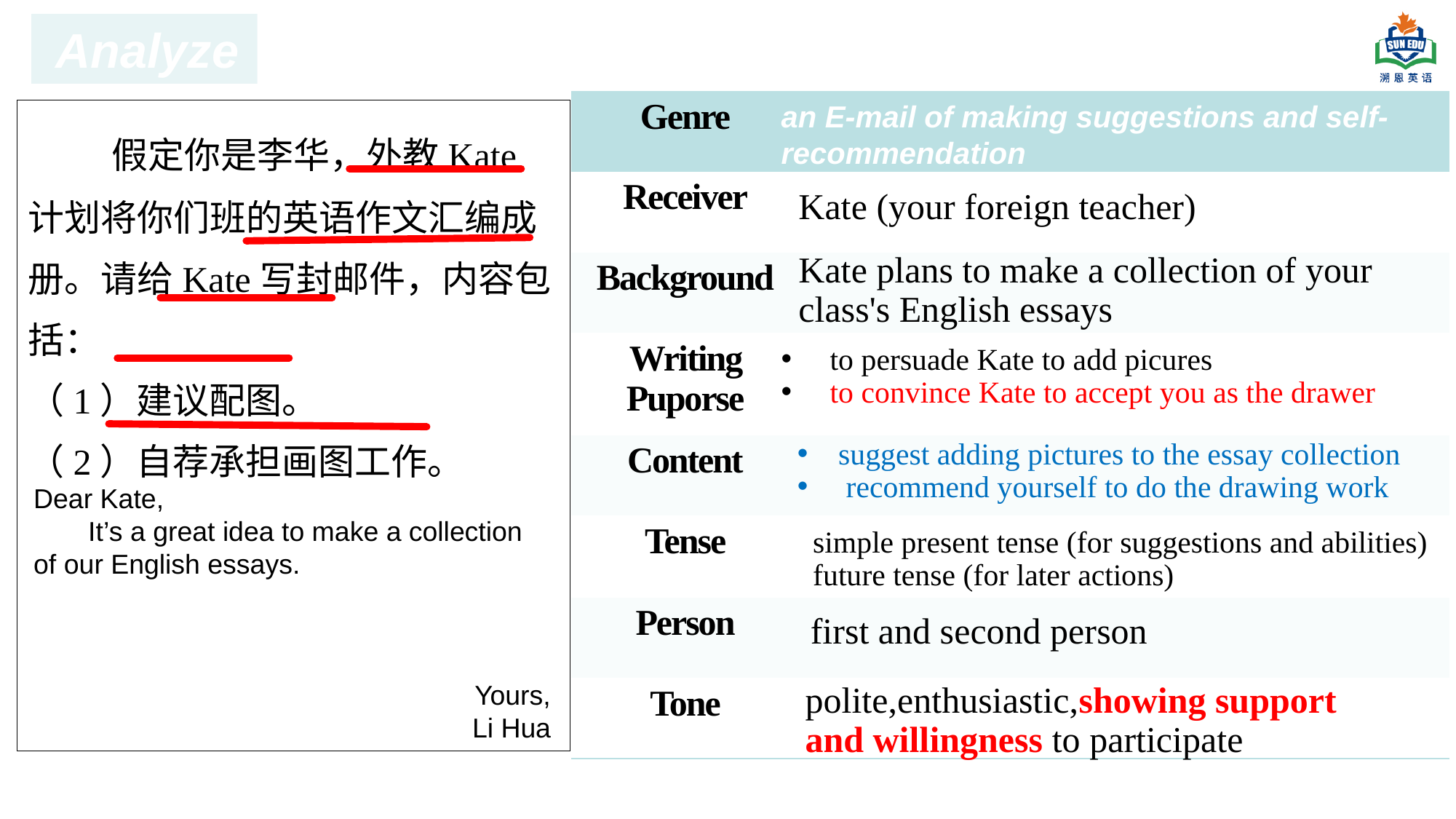

Analyze
| Genre |  |
| --- | --- |
| Receiver |  |
| Background |  |
| Writing Puporse |  |
| Content |  |
| Tense |  |
| Person |  |
| Tone |  |
an E-mail of making suggestions and self-recommendation
  假定你是李华，外教Kate计划将你们班的英语作文汇编成册。请给Kate写封邮件，内容包括：
（1）建议配图。
（2）自荐承担画图工作。
Kate (your foreign teacher)
Kate plans to make a collection of your class's English essays
 to persuade Kate to add picures
 to convince Kate to accept you as the drawer
suggest adding pictures to the essay collection
 recommend yourself to do the drawing work
Dear Kate,
It’s a great idea to make a collection of our English essays.

Yours,
Li Hua
 simple present tense (for suggestions and abilities)
 future tense (for later actions)
first and second person
polite,enthusiastic,showing support and willingness to participate